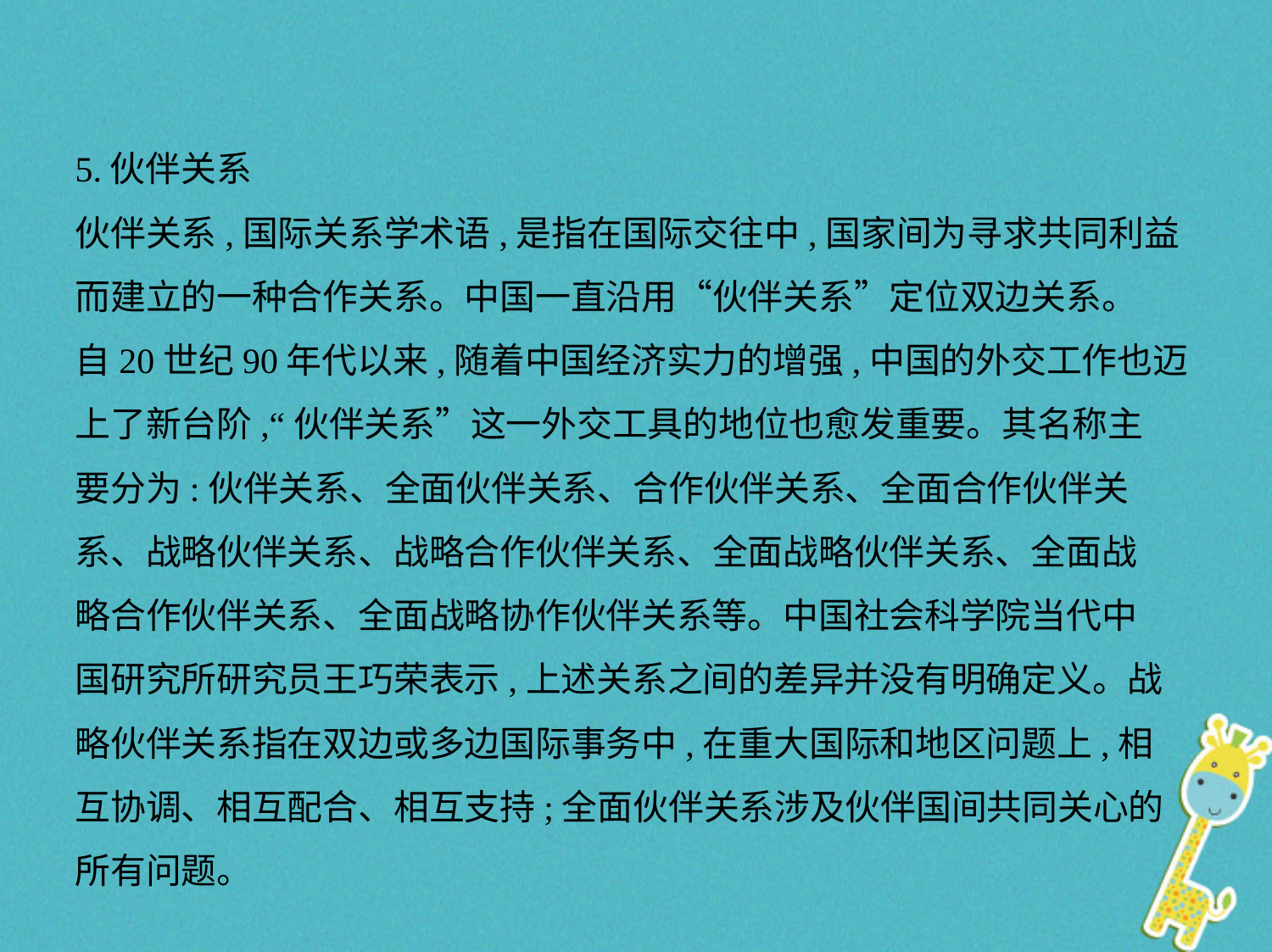

5.伙伴关系
伙伴关系,国际关系学术语,是指在国际交往中,国家间为寻求共同利益
而建立的一种合作关系。中国一直沿用“伙伴关系”定位双边关系。
自20世纪90年代以来,随着中国经济实力的增强,中国的外交工作也迈
上了新台阶,“伙伴关系”这一外交工具的地位也愈发重要。其名称主
要分为:伙伴关系、全面伙伴关系、合作伙伴关系、全面合作伙伴关
系、战略伙伴关系、战略合作伙伴关系、全面战略伙伴关系、全面战
略合作伙伴关系、全面战略协作伙伴关系等。中国社会科学院当代中
国研究所研究员王巧荣表示,上述关系之间的差异并没有明确定义。战
略伙伴关系指在双边或多边国际事务中,在重大国际和地区问题上,相
互协调、相互配合、相互支持;全面伙伴关系涉及伙伴国间共同关心的
所有问题。